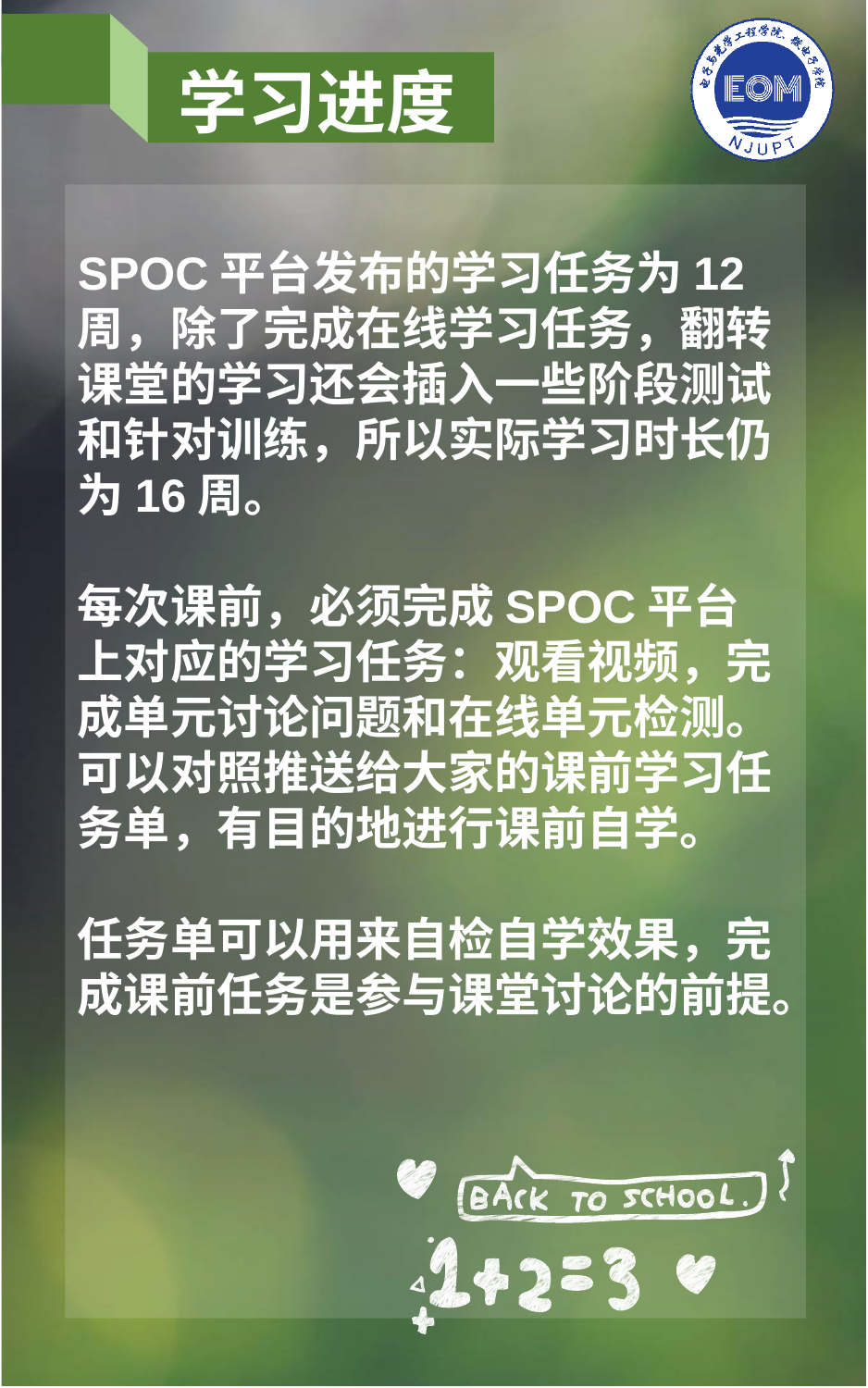

学习进度
SPOC平台发布的学习任务为12周，除了完成在线学习任务，翻转课堂的学习还会插入一些阶段测试和针对训练，所以实际学习时长仍为16周。

每次课前，必须完成SPOC平台上对应的学习任务：观看视频，完成单元讨论问题和在线单元检测。可以对照推送给大家的课前学习任务单，有目的地进行课前自学。

任务单可以用来自检自学效果，完成课前任务是参与课堂讨论的前提。